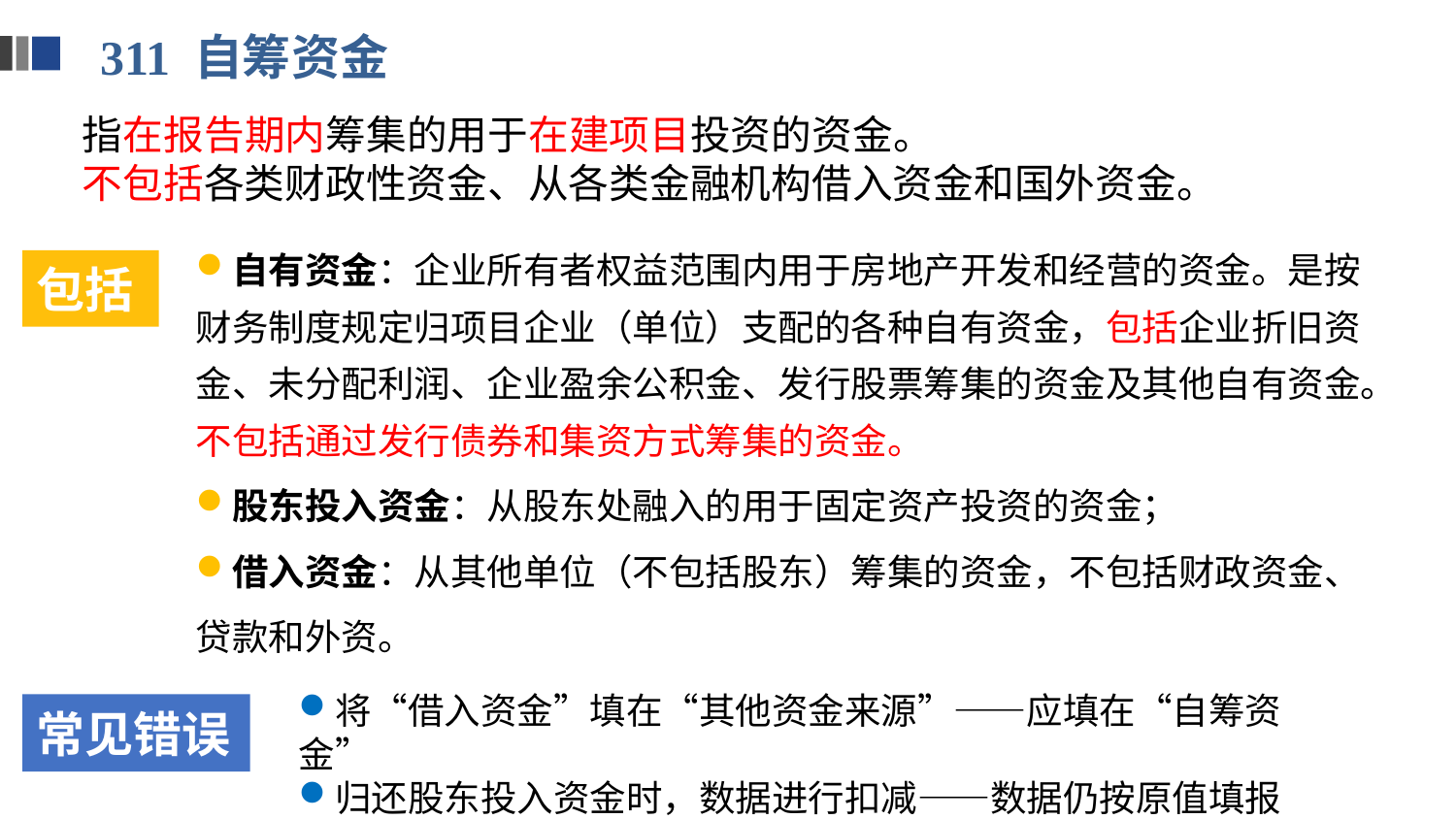

311 自筹资金

指在报告期内筹集的用于在建项目投资的资金。
不包括各类财政性资金、从各类金融机构借入资金和国外资金。
自有资金：企业所有者权益范围内用于房地产开发和经营的资金。是按财务制度规定归项目企业（单位）支配的各种自有资金，包括企业折旧资金、未分配利润、企业盈余公积金、发行股票筹集的资金及其他自有资金。不包括通过发行债券和集资方式筹集的资金。
股东投入资金：从股东处融入的用于固定资产投资的资金；
借入资金：从其他单位（不包括股东）筹集的资金，不包括财政资金、贷款和外资。
包括
将“借入资金”填在“其他资金来源”——应填在“自筹资金”
归还股东投入资金时，数据进行扣减——数据仍按原值填报
常见错误